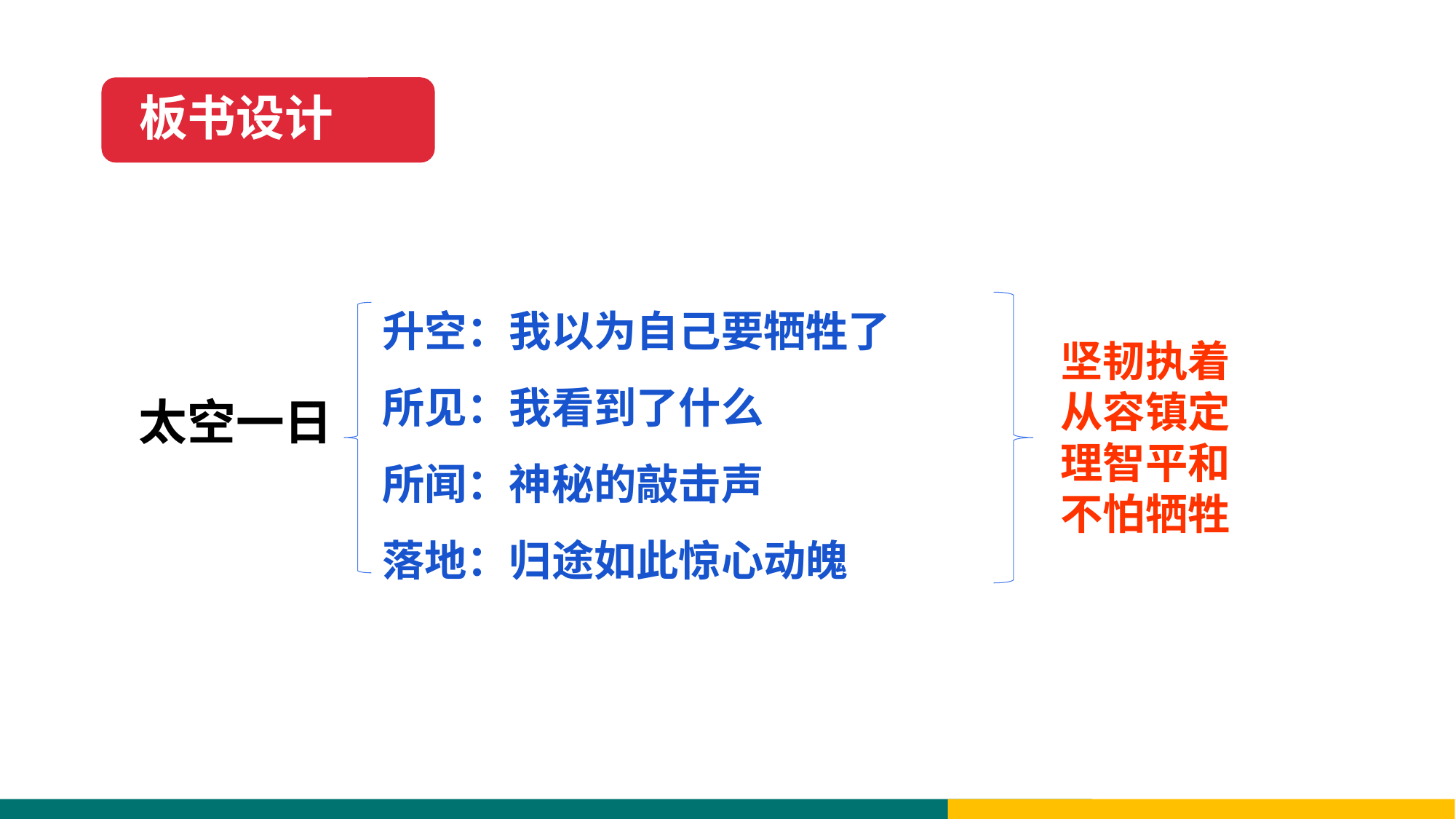

板书设计
升空：我以为自己要牺牲了
所见：我看到了什么
所闻：神秘的敲击声
落地：归途如此惊心动魄

坚韧执着
从容镇定理智平和不怕牺牲
太空一日